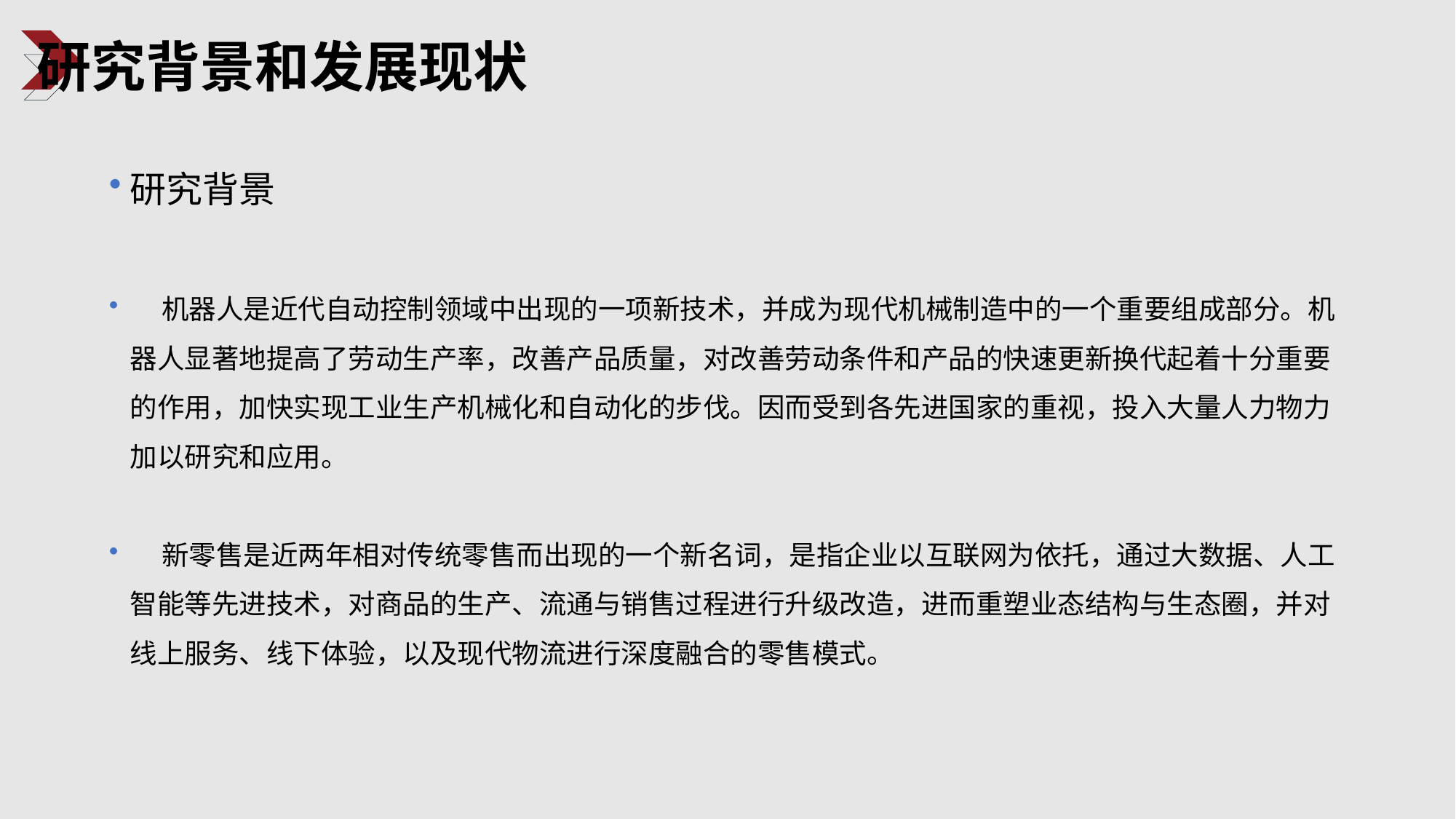

研究背景和发展现状
研究背景

    机器人是近代自动控制领域中出现的一项新技术，并成为现代机械制造中的一个重要组成部分。机器人显著地提高了劳动生产率，改善产品质量，对改善劳动条件和产品的快速更新换代起着十分重要的作用，加快实现工业生产机械化和自动化的步伐。因而受到各先进国家的重视，投入大量人力物力加以研究和应用。

    新零售是近两年相对传统零售而出现的一个新名词，是指企业以互联网为依托，通过大数据、人工智能等先进技术，对商品的生产、流通与销售过程进行升级改造，进而重塑业态结构与生态圈，并对线上服务、线下体验，以及现代物流进行深度融合的零售模式。